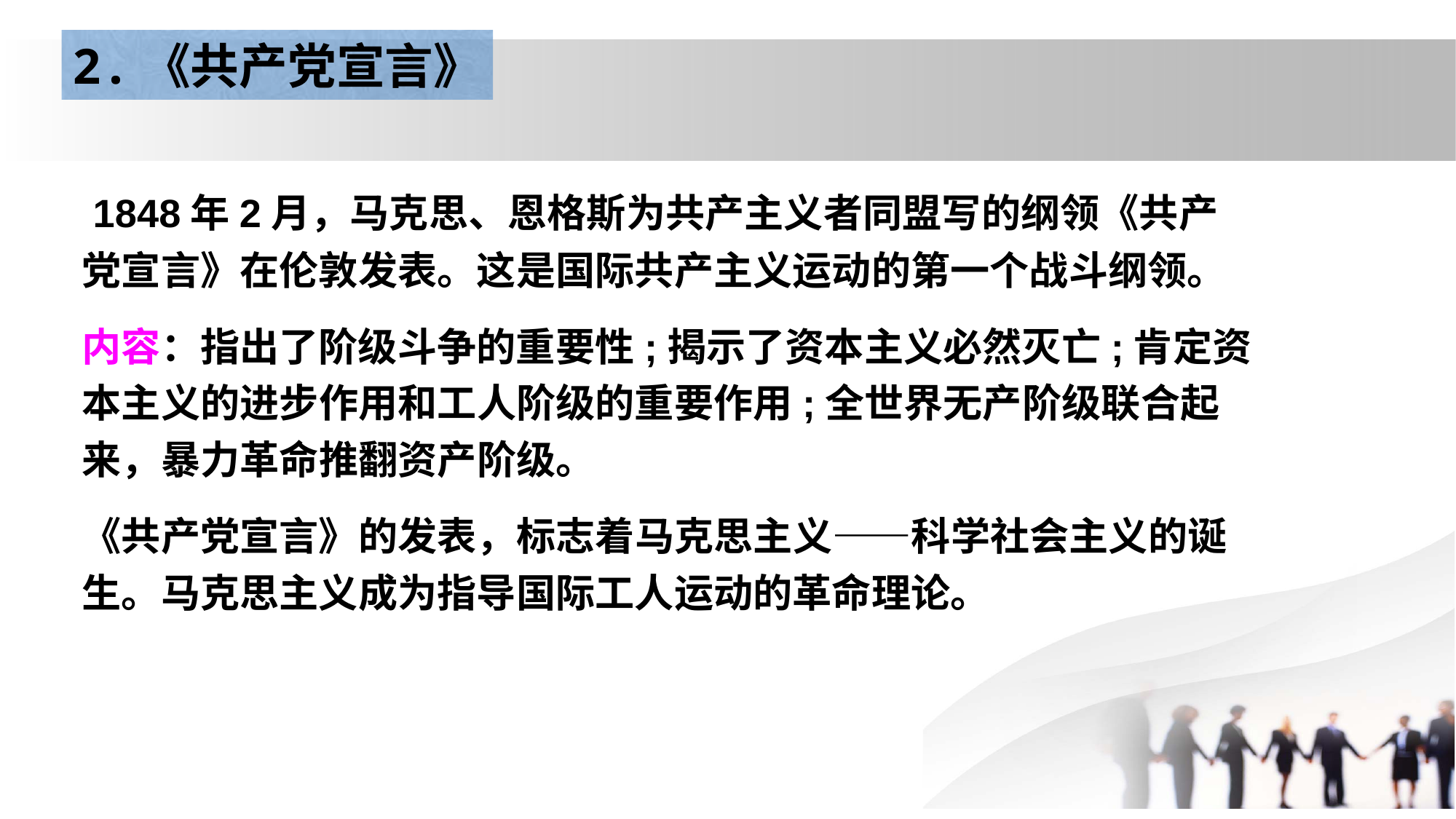

2.《共产党宣言》
 1848年2月，马克思、恩格斯为共产主义者同盟写的纲领《共产党宣言》在伦敦发表。这是国际共产主义运动的第一个战斗纲领。
内容：指出了阶级斗争的重要性;揭示了资本主义必然灭亡;肯定资本主义的进步作用和工人阶级的重要作用;全世界无产阶级联合起来，暴力革命推翻资产阶级。
《共产党宣言》的发表，标志着马克思主义——科学社会主义的诞生。马克思主义成为指导国际工人运动的革命理论。